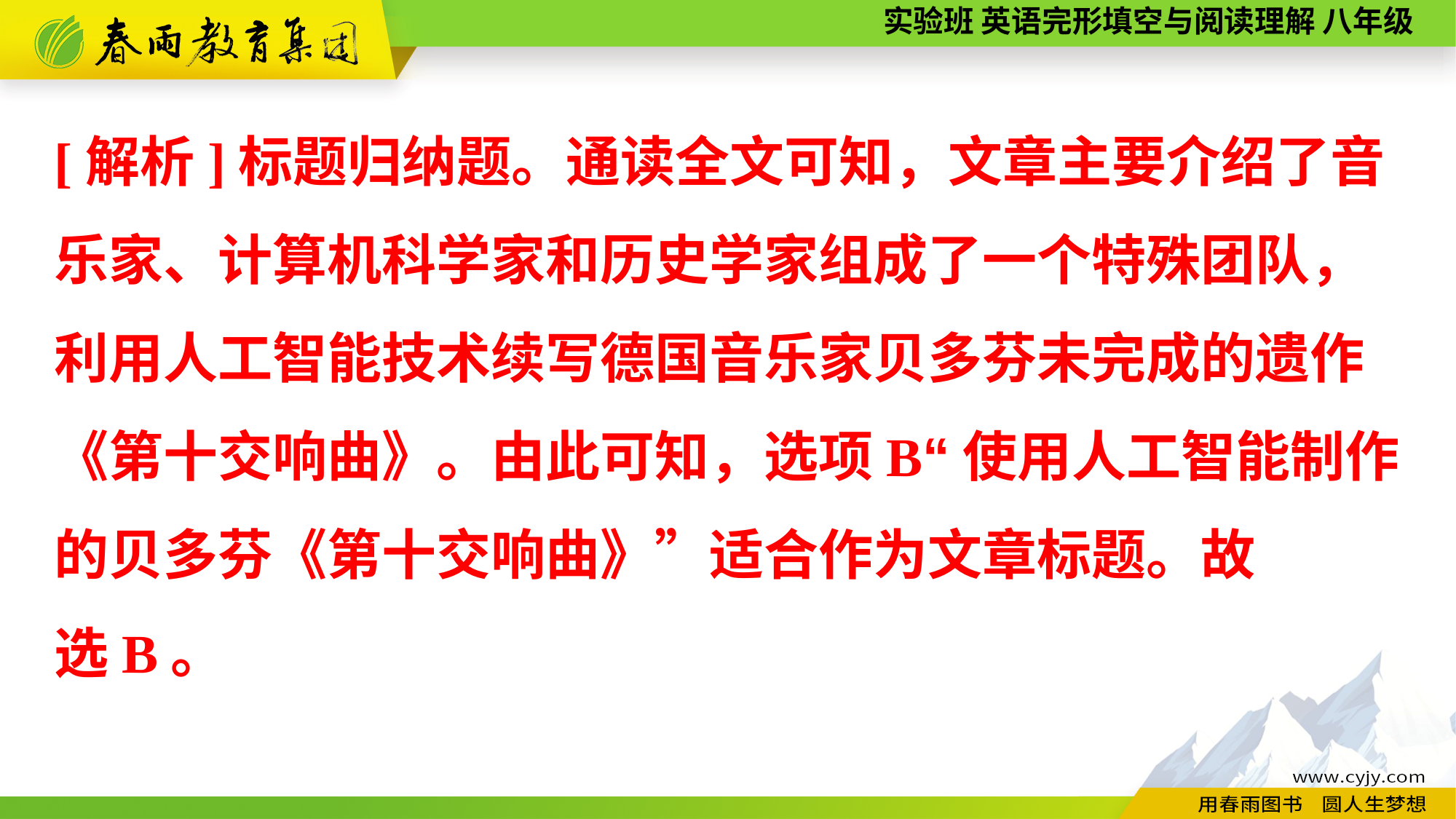

[解析]标题归纳题。通读全文可知，文章主要介绍了音乐家、计算机科学家和历史学家组成了一个特殊团队，利用人工智能技术续写德国音乐家贝多芬未完成的遗作《第十交响曲》。由此可知，选项B“使用人工智能制作的贝多芬《第十交响曲》”适合作为文章标题。故
选B。